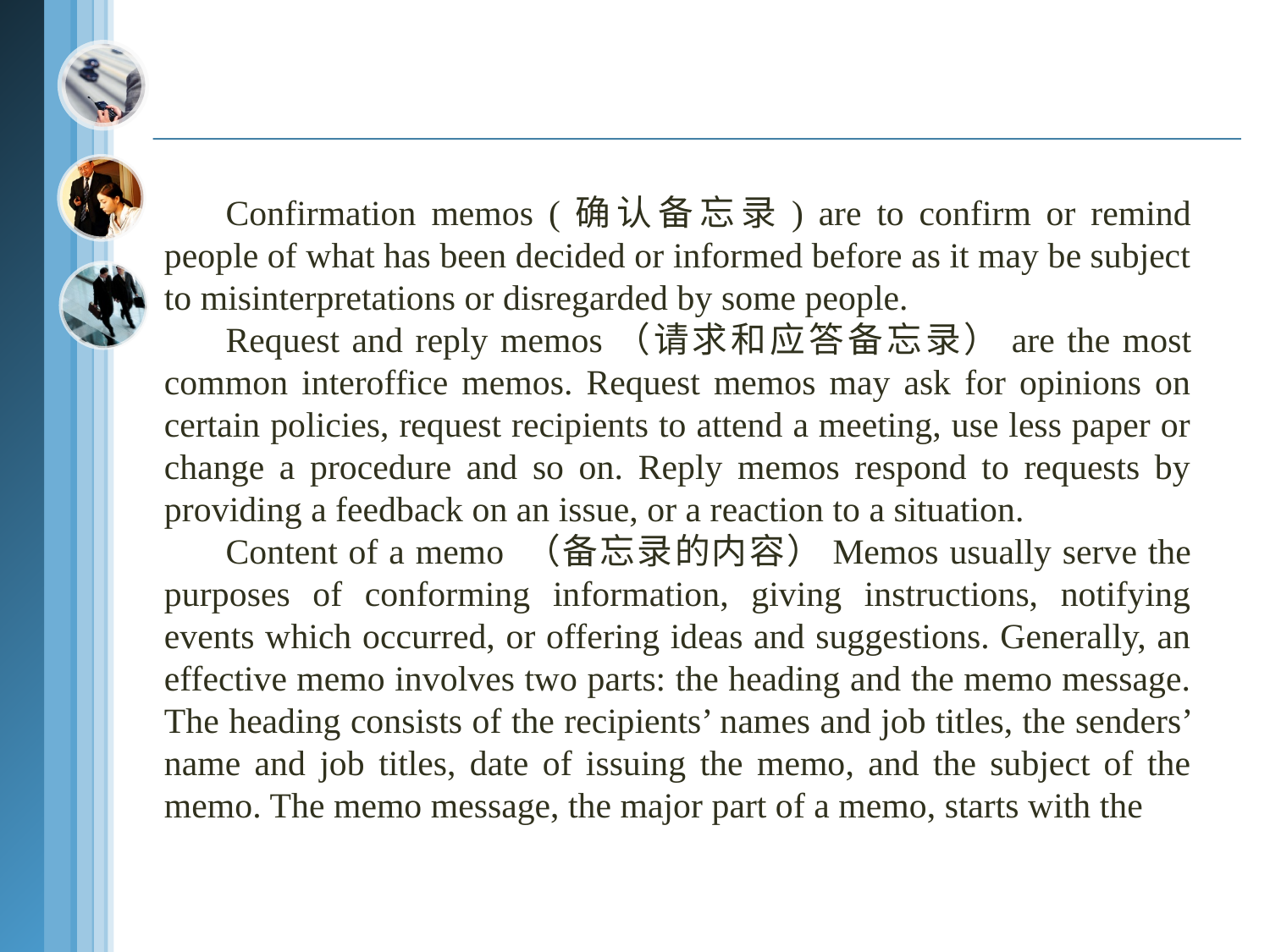

Confirmation memos (确认备忘录) are to confirm or remind people of what has been decided or informed before as it may be subject to misinterpretations or disregarded by some people.
Request and reply memos（请求和应答备忘录）are the most common interoffice memos. Request memos may ask for opinions on certain policies, request recipients to attend a meeting, use less paper or change a procedure and so on. Reply memos respond to requests by providing a feedback on an issue, or a reaction to a situation.
Content of a memo （备忘录的内容）Memos usually serve the purposes of conforming information, giving instructions, notifying events which occurred, or offering ideas and suggestions. Generally, an effective memo involves two parts: the heading and the memo message. The heading consists of the recipients’ names and job titles, the senders’ name and job titles, date of issuing the memo, and the subject of the memo. The memo message, the major part of a memo, starts with the